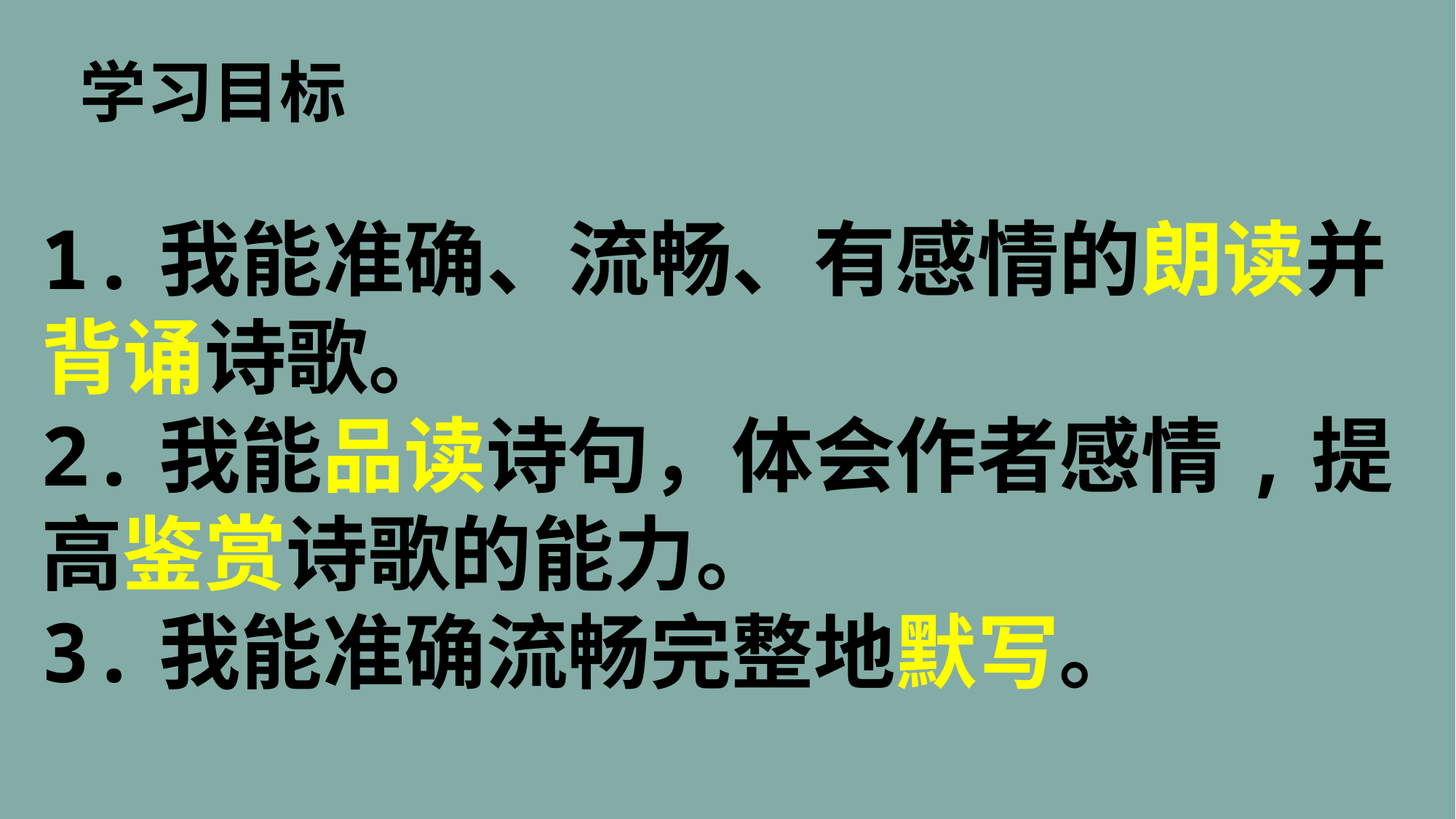

学习目标
1.我能准确、流畅、有感情的朗读并背诵诗歌。
2.我能品读诗句，体会作者感情,提高鉴赏诗歌的能力。
3.我能准确流畅完整地默写。